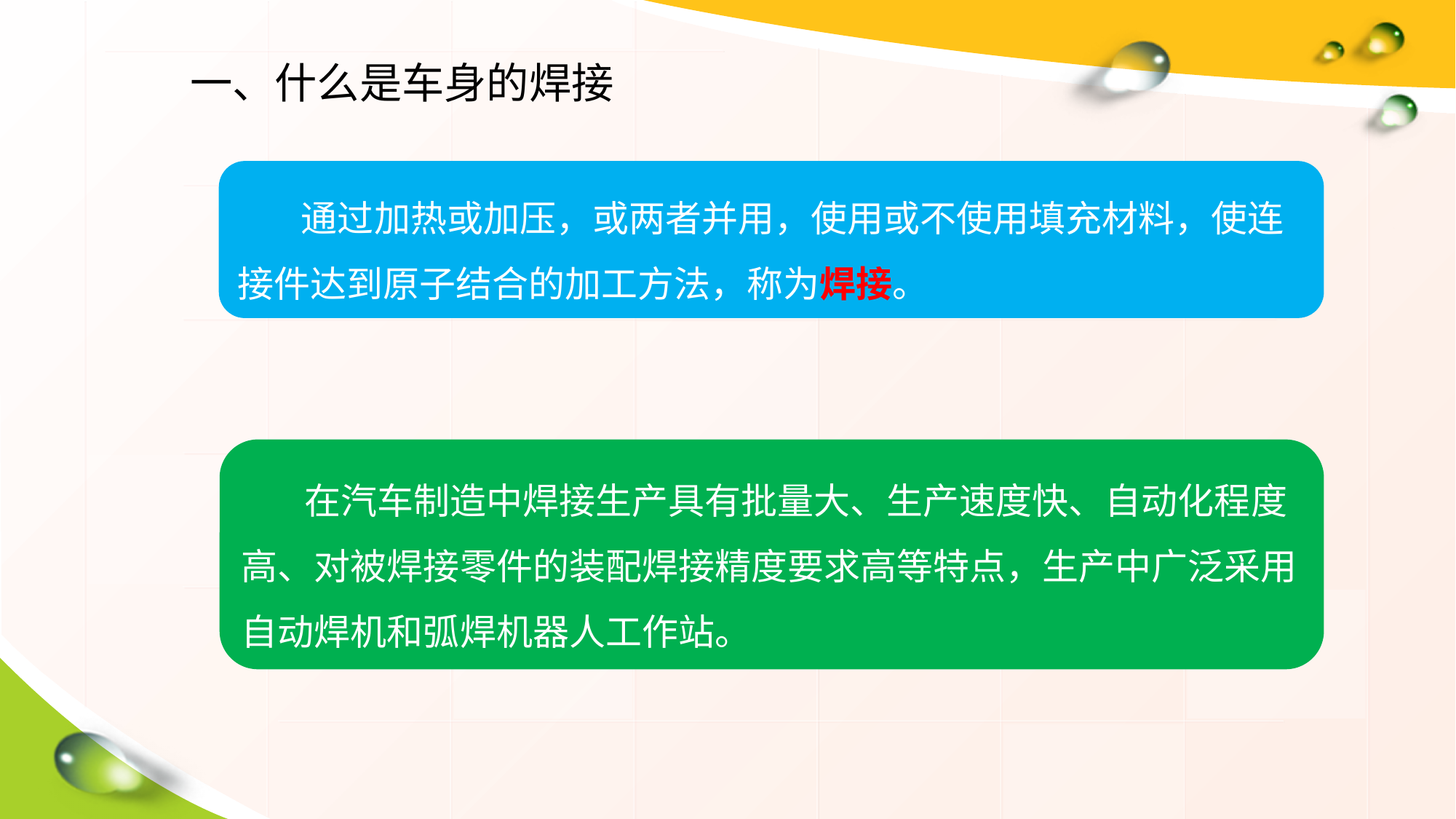

一、什么是车身的焊接
       通过加热或加压，或两者并用，使用或不使用填充材料，使连接件达到原子结合的加工方法，称为焊接。
    在汽车制造中焊接生产具有批量大、生产速度快、自动化程度高、对被焊接零件的装配焊接精度要求高等特点，生产中广泛采用自动焊机和弧焊机器人工作站。